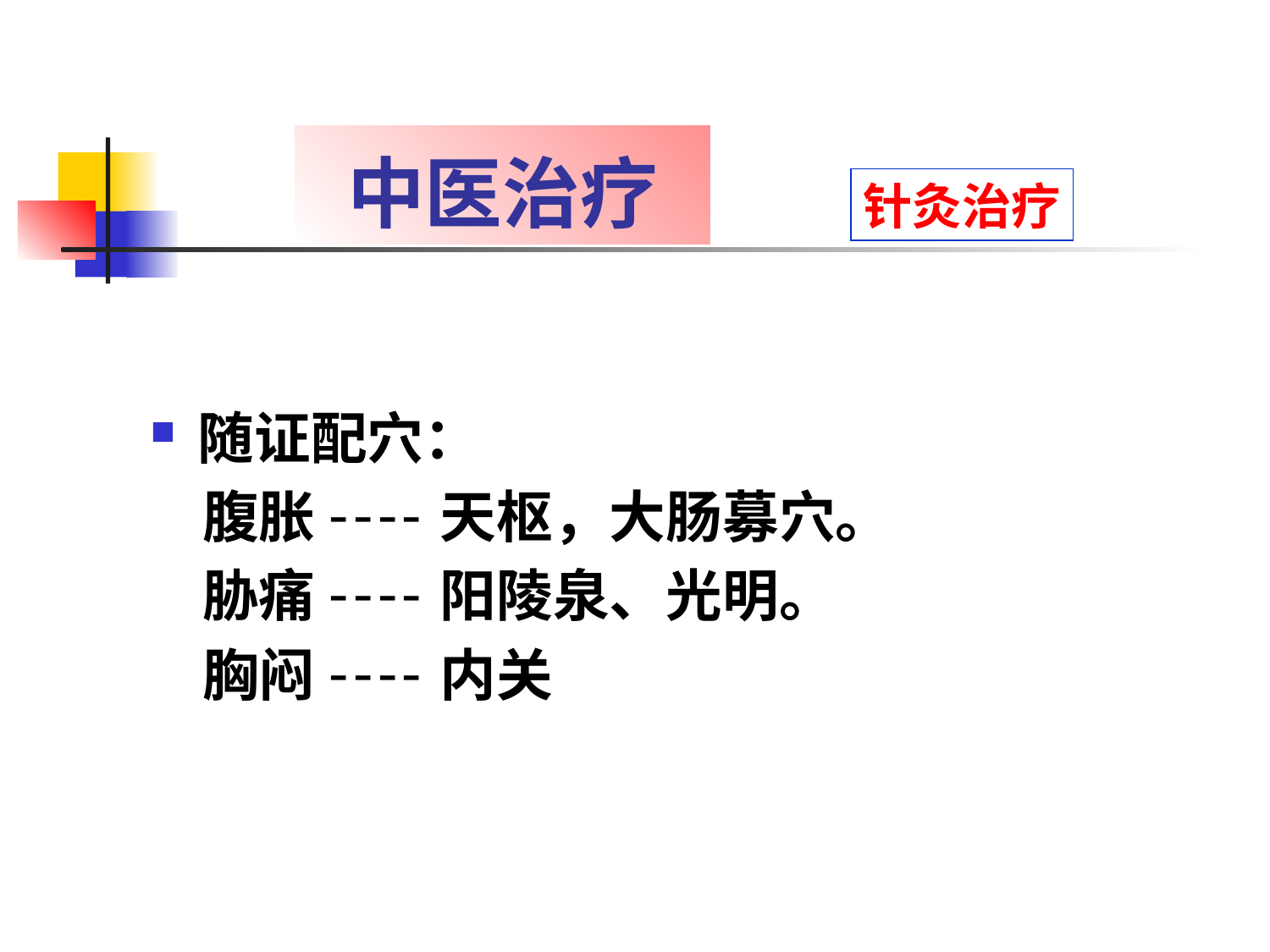

# 中医治疗
针灸治疗
随证配穴：
   腹胀----天枢，大肠募穴。
   胁痛----阳陵泉、光明。
   胸闷----内关